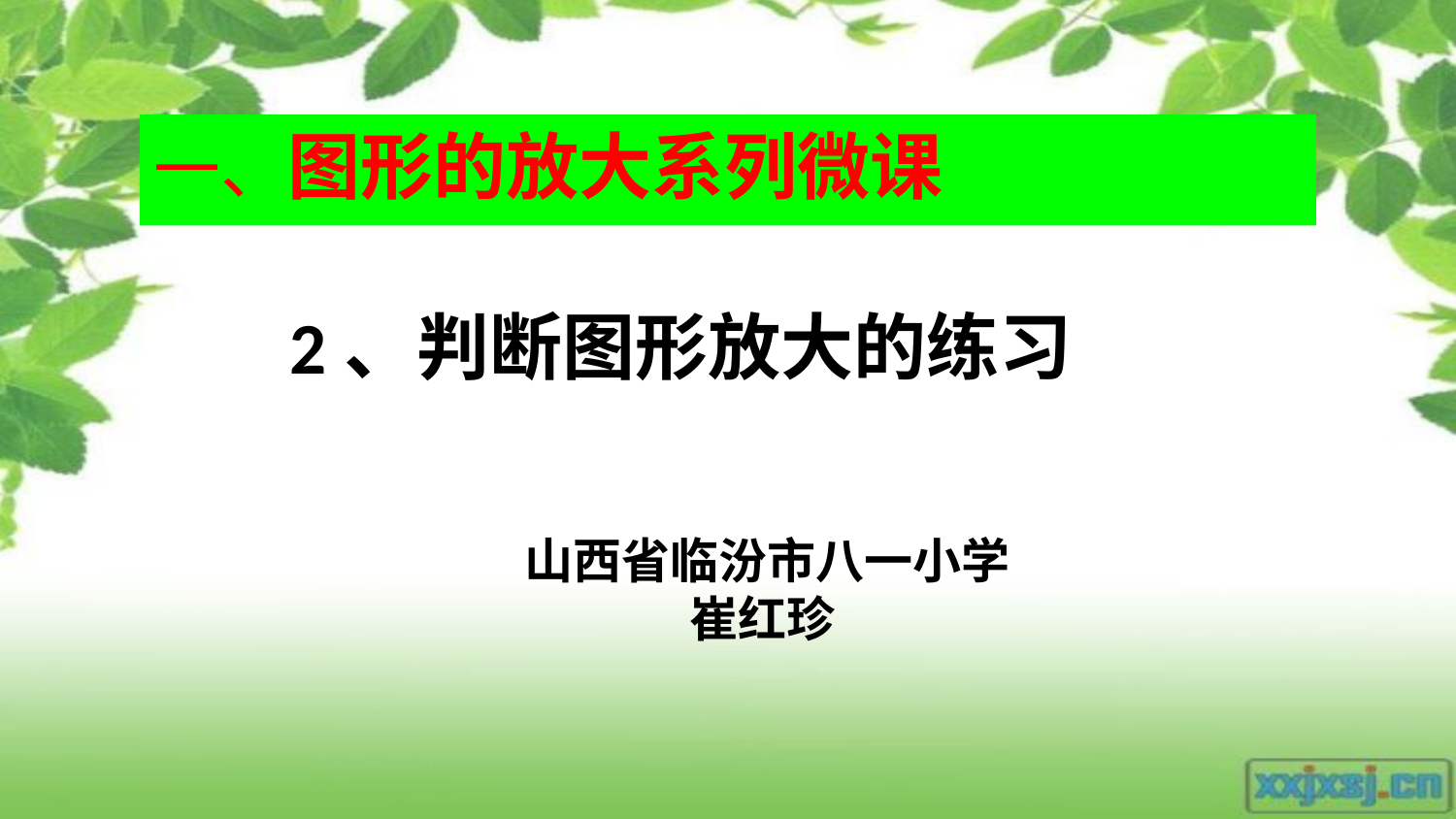

一、图形的放大系列微课
2、判断图形放大的练习
山西省临汾市八一小学
              崔红珍